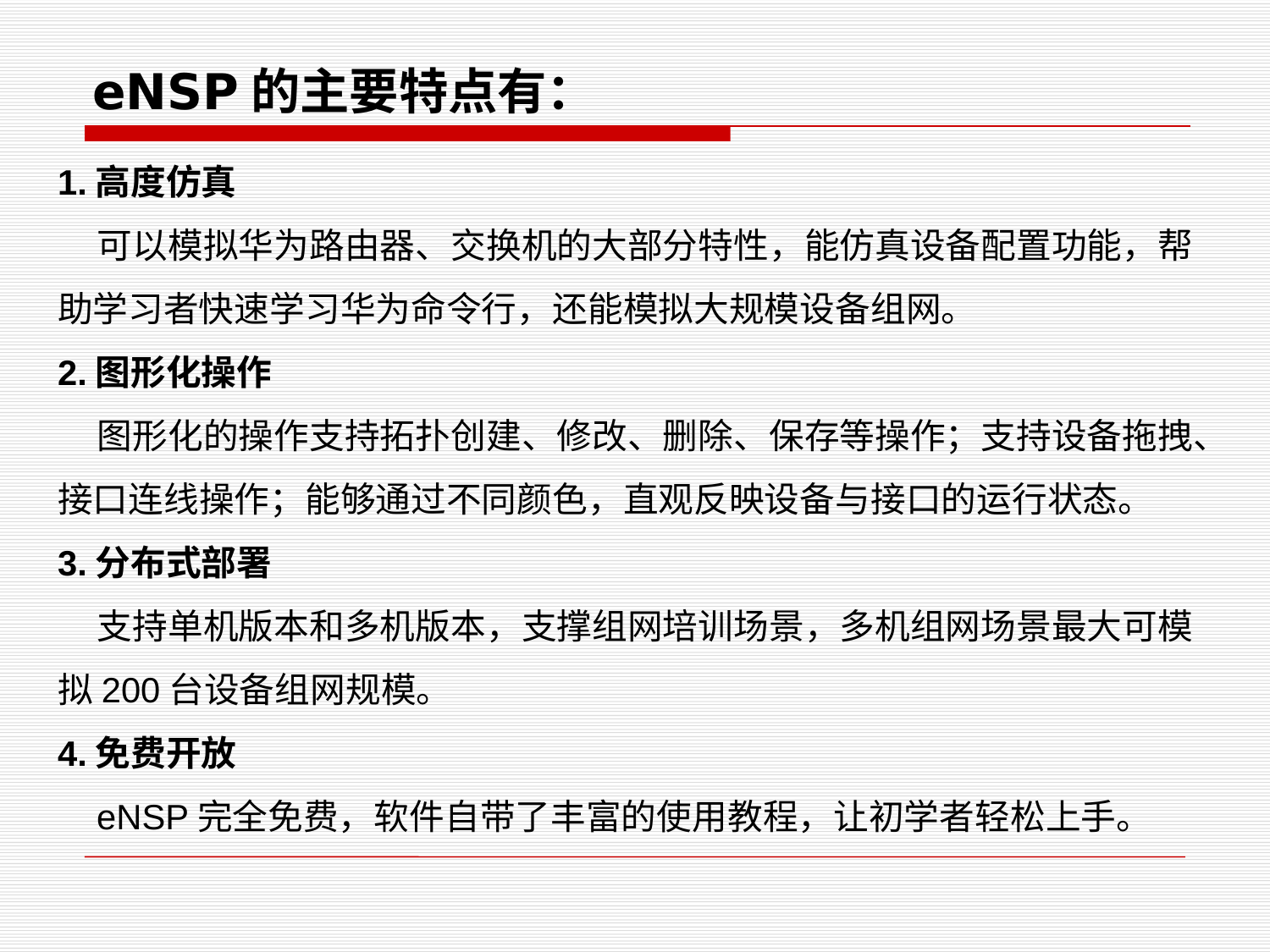

eNSP的主要特点有：
1.高度仿真
    可以模拟华为路由器、交换机的大部分特性，能仿真设备配置功能，帮助学习者快速学习华为命令行，还能模拟大规模设备组网。
2.图形化操作
    图形化的操作支持拓扑创建、修改、删除、保存等操作；支持设备拖拽、接口连线操作；能够通过不同颜色，直观反映设备与接口的运行状态。
3.分布式部署
    支持单机版本和多机版本，支撑组网培训场景，多机组网场景最大可模拟200台设备组网规模。
4.免费开放
    eNSP完全免费，软件自带了丰富的使用教程，让初学者轻松上手。

46